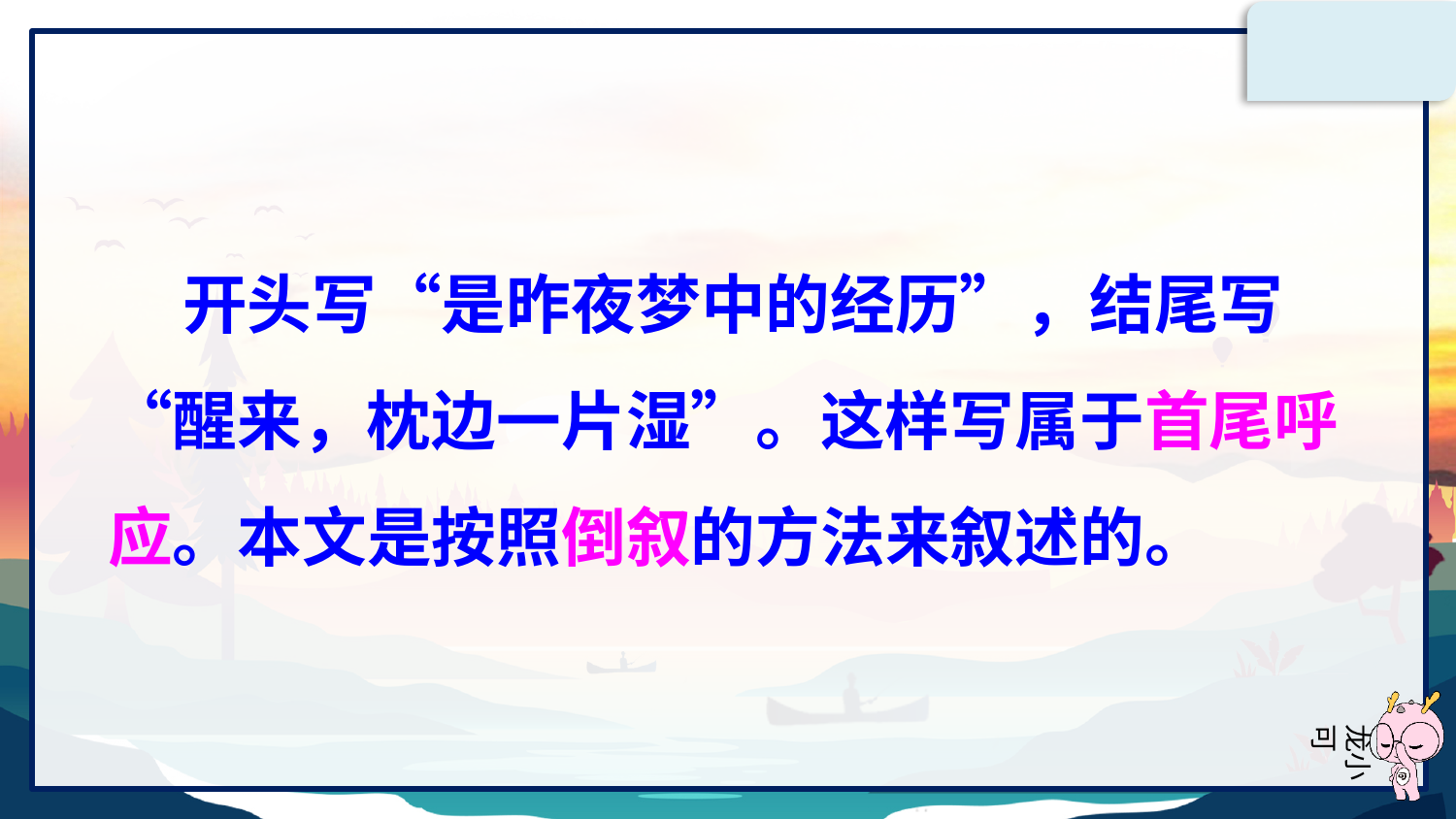

开头写“是昨夜梦中的经历”，结尾写“醒来，枕边一片湿”。这样写属于首尾呼应。本文是按照倒叙的方法来叙述的。